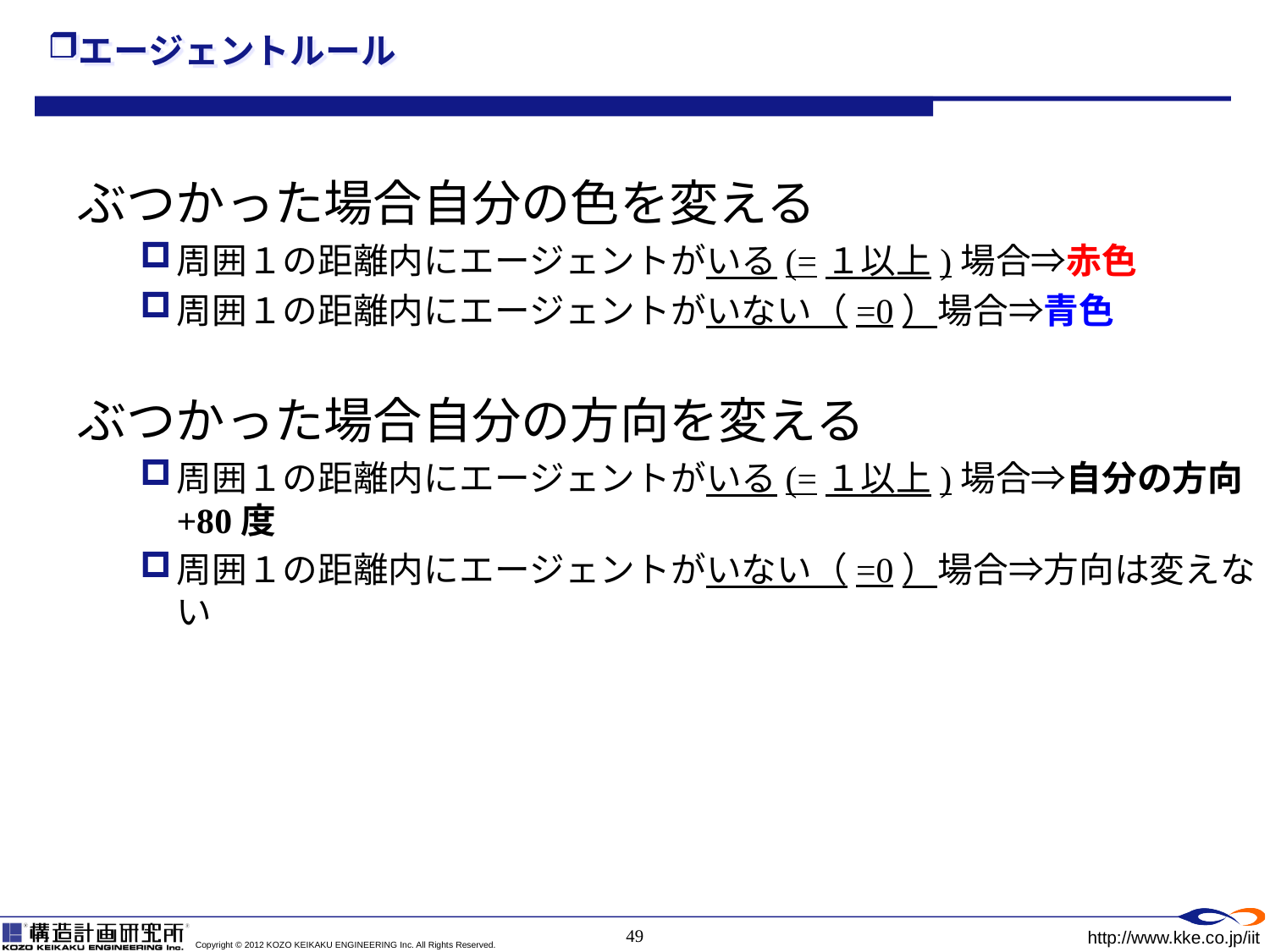

# エージェントルール
ぶつかった場合自分の色を変える
周囲１の距離内にエージェントがいる(=１以上)場合⇒赤色
周囲１の距離内にエージェントがいない（=0）場合⇒青色

ぶつかった場合自分の方向を変える
周囲１の距離内にエージェントがいる(=１以上)場合⇒自分の方向+80度
周囲１の距離内にエージェントがいない（=0）場合⇒方向は変えない

49